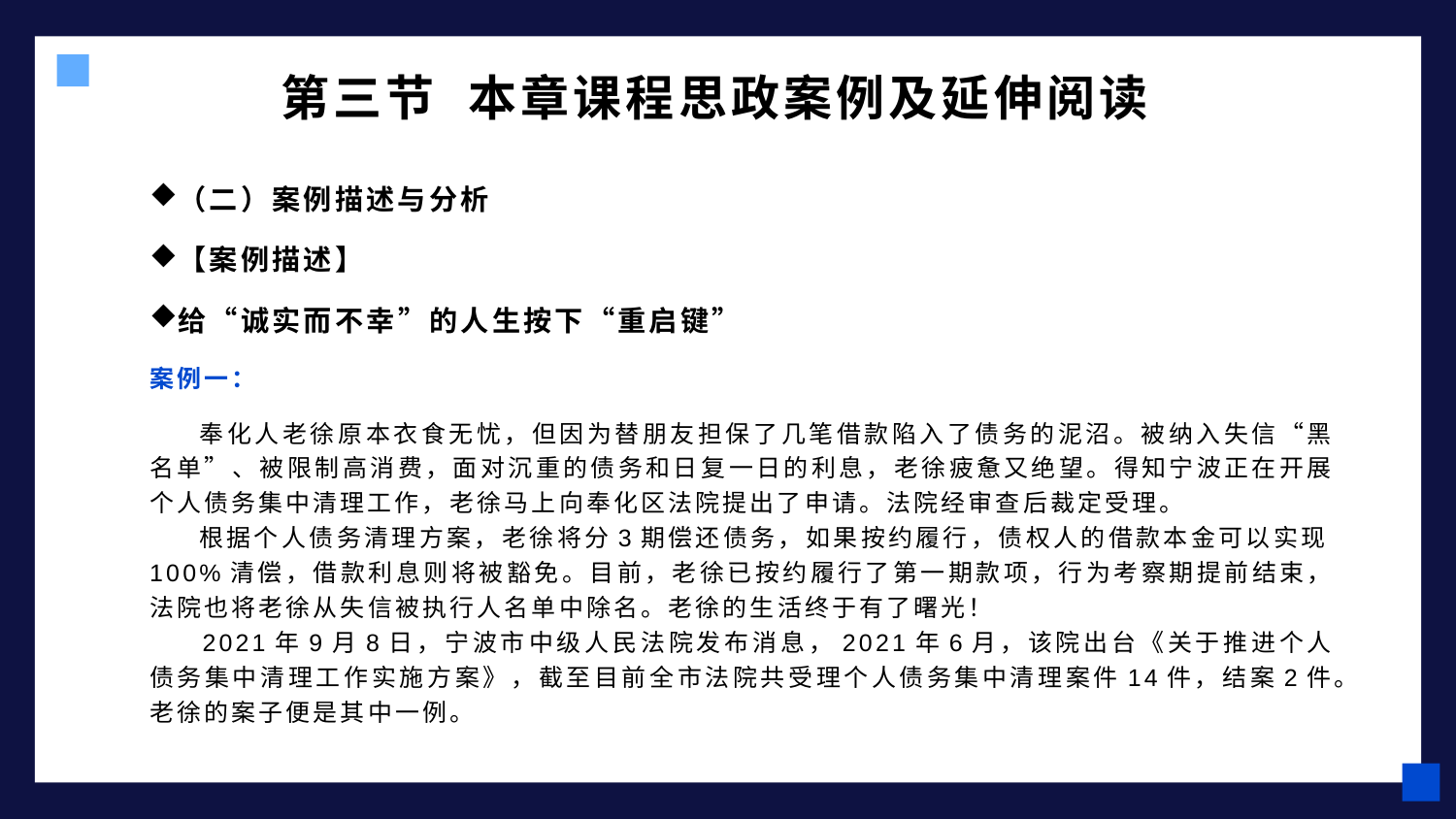

# 第三节  本章课程思政案例及延伸阅读
（二）案例描述与分析
【案例描述】
给“诚实而不幸”的人生按下“重启键”
案例一：
     奉化人老徐原本衣食无忧，但因为替朋友担保了几笔借款陷入了债务的泥沼。被纳入失信“黑名单”、被限制高消费，面对沉重的债务和日复一日的利息，老徐疲惫又绝望。得知宁波正在开展个人债务集中清理工作，老徐马上向奉化区法院提出了申请。法院经审查后裁定受理。
     根据个人债务清理方案，老徐将分3期偿还债务，如果按约履行，债权人的借款本金可以实现100%清偿，借款利息则将被豁免。目前，老徐已按约履行了第一期款项，行为考察期提前结束，法院也将老徐从失信被执行人名单中除名。老徐的生活终于有了曙光！
     2021年9月8日，宁波市中级人民法院发布消息，2021年6月，该院出台《关于推进个人债务集中清理工作实施方案》，截至目前全市法院共受理个人债务集中清理案件14件，结案2件。老徐的案子便是其中一例。